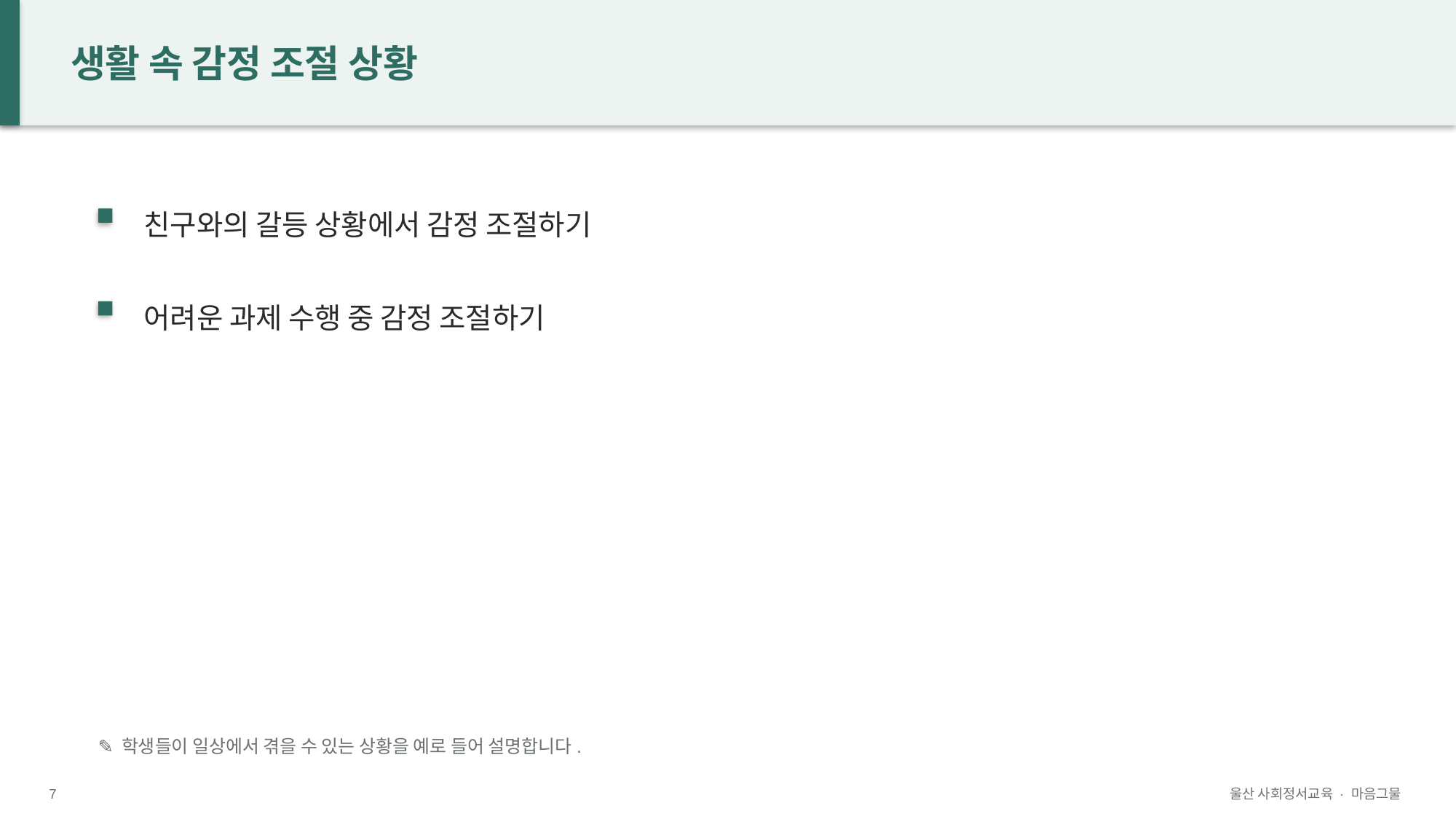

생활 속 감정 조절 상황
친구와의 갈등 상황에서 감정 조절하기

어려운 과제 수행 중 감정 조절하기

✎ 학생들이 일상에서 겪을 수 있는 상황을 예로 들어 설명합니다.
7
울산 사회정서교육 · 마음그물